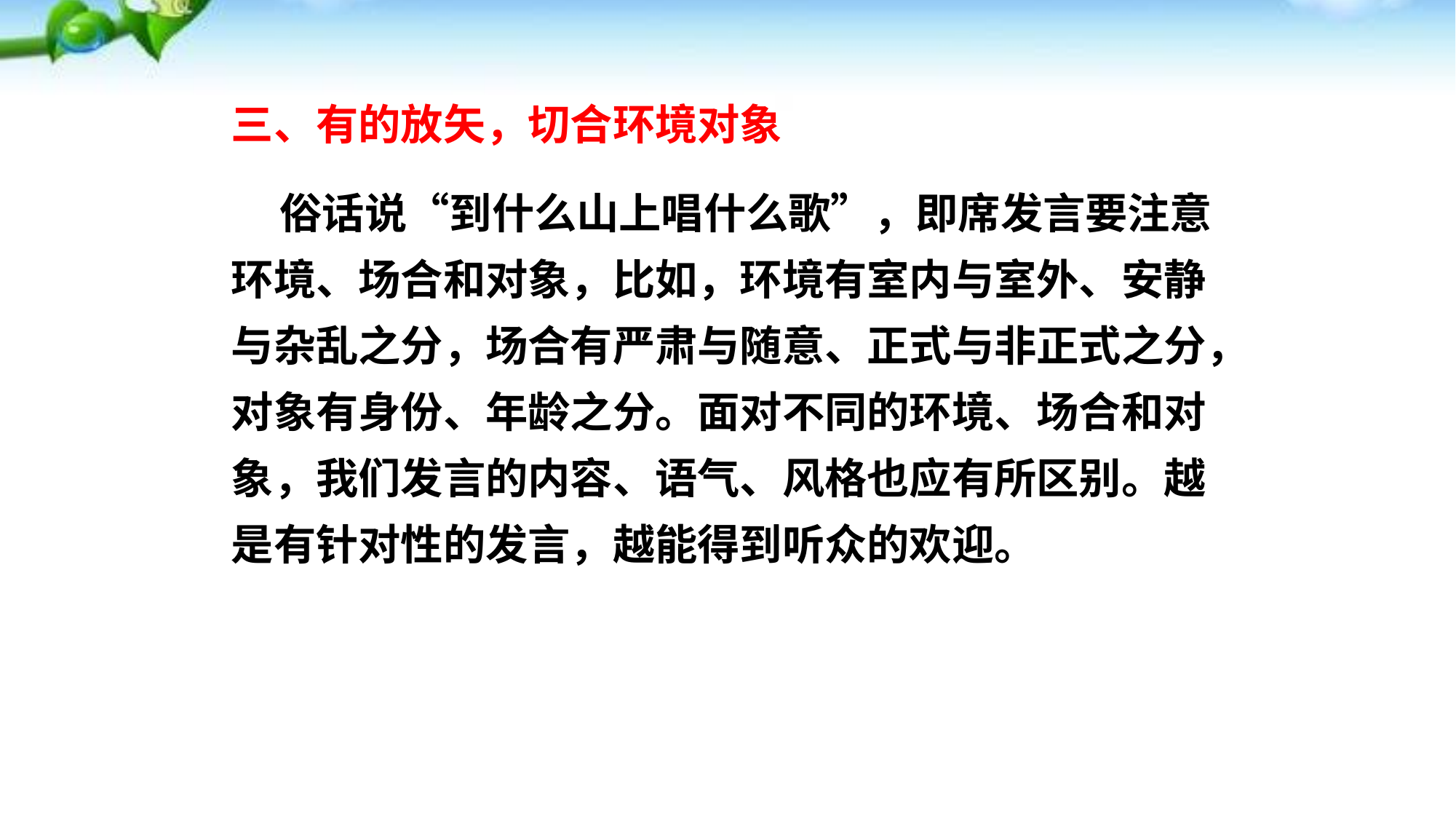

三、有的放矢，切合环境对象
    俗话说“到什么山上唱什么歌”，即席发言要注意环境、场合和对象，比如，环境有室内与室外、安静与杂乱之分，场合有严肃与随意、正式与非正式之分，对象有身份、年龄之分。面对不同的环境、场合和对象，我们发言的内容、语气、风格也应有所区别。越是有针对性的发言，越能得到听众的欢迎。